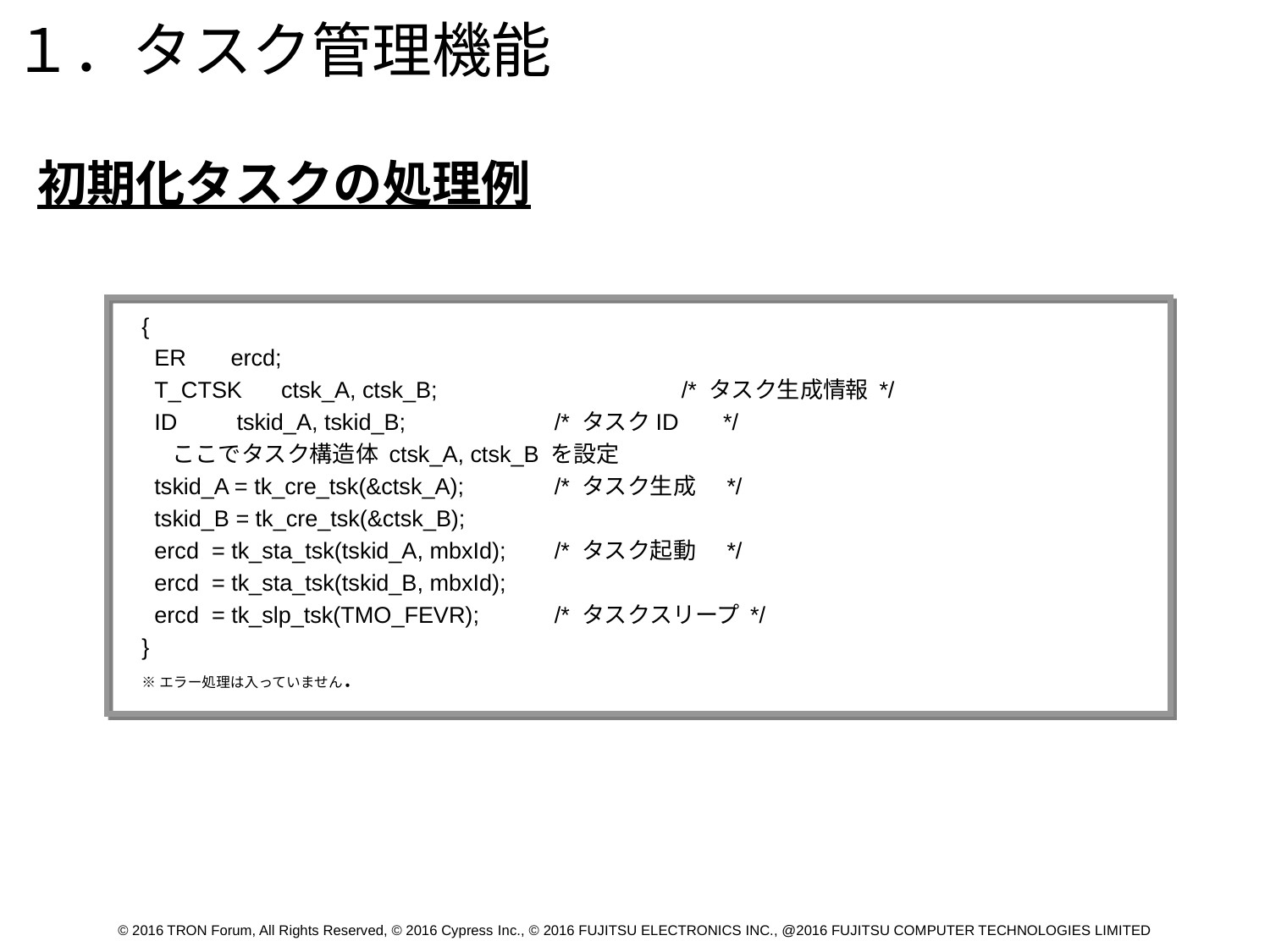

１．タスク管理機能
初期化タスクの処理例

{
  ER       ercd;
  T_CTSK　 ctsk_A, ctsk_B;　　　　  　	/* タスク生成情報 */
  ID　     tskid_A, tskid_B;　　　　　	/* タスクID       */
     ここでタスク構造体 ctsk_A, ctsk_B を設定
  tskid_A = tk_cre_tsk(&ctsk_A);      	/* タスク生成     */
  tskid_B = tk_cre_tsk(&ctsk_B);
  ercd  = tk_sta_tsk(tskid_A, mbxId); 	/* タスク起動     */
  ercd  = tk_sta_tsk(tskid_B, mbxId);
  ercd  = tk_slp_tsk(TMO_FEVR); 	/* タスクスリープ */
}
※エラー処理は入っていません．
© 2016 TRON Forum, All Rights Reserved, © 2016 Cypress Inc., © 2016 FUJITSU ELECTRONICS INC., @2016 FUJITSU COMPUTER TECHNOLOGIES LIMITED